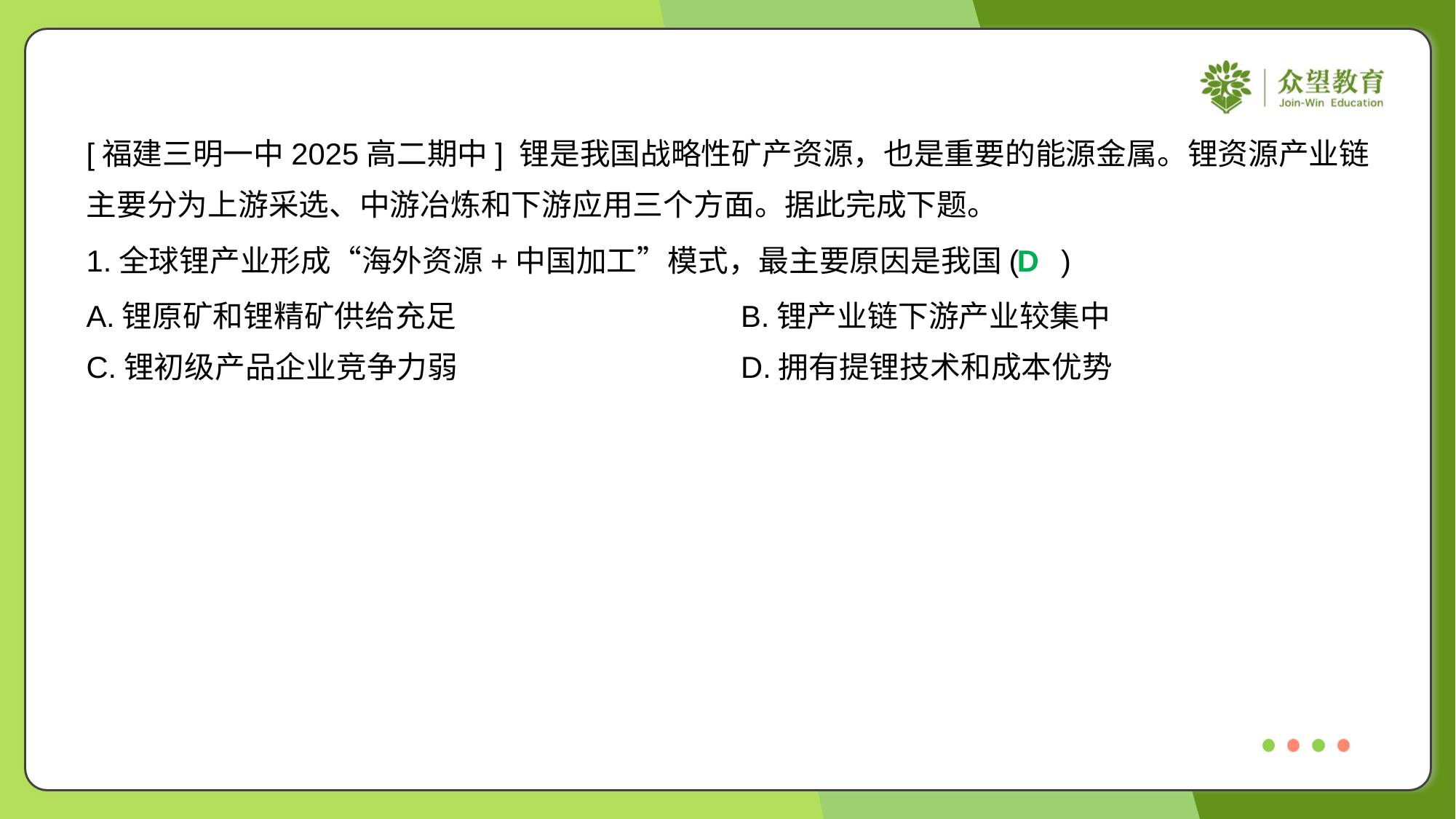

[福建三明一中2025高二期中] 锂是我国战略性矿产资源，也是重要的能源金属。锂资源产业链
主要分为上游采选、中游冶炼和下游应用三个方面。据此完成下题。
1.全球锂产业形成“海外资源+中国加工”模式，最主要原因是我国(     )
D
A.锂原矿和锂精矿供给充足	B.锂产业链下游产业较集中
C.锂初级产品企业竞争力弱	D.拥有提锂技术和成本优势